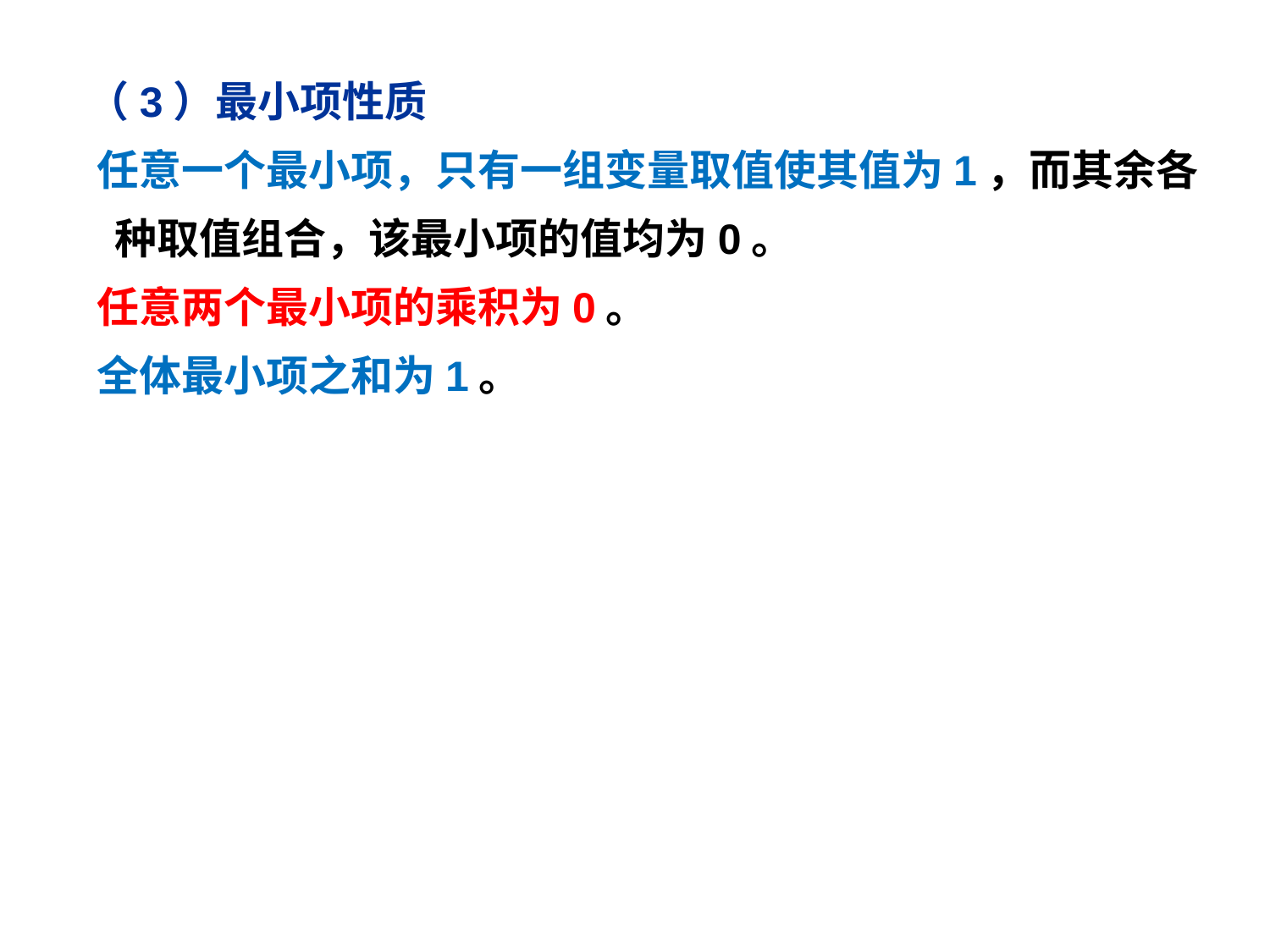

（3）最小项性质
  任意一个最小项，只有一组变量取值使其值为1，而其余各种取值组合，该最小项的值均为0。
  任意两个最小项的乘积为0。
  全体最小项之和为1。